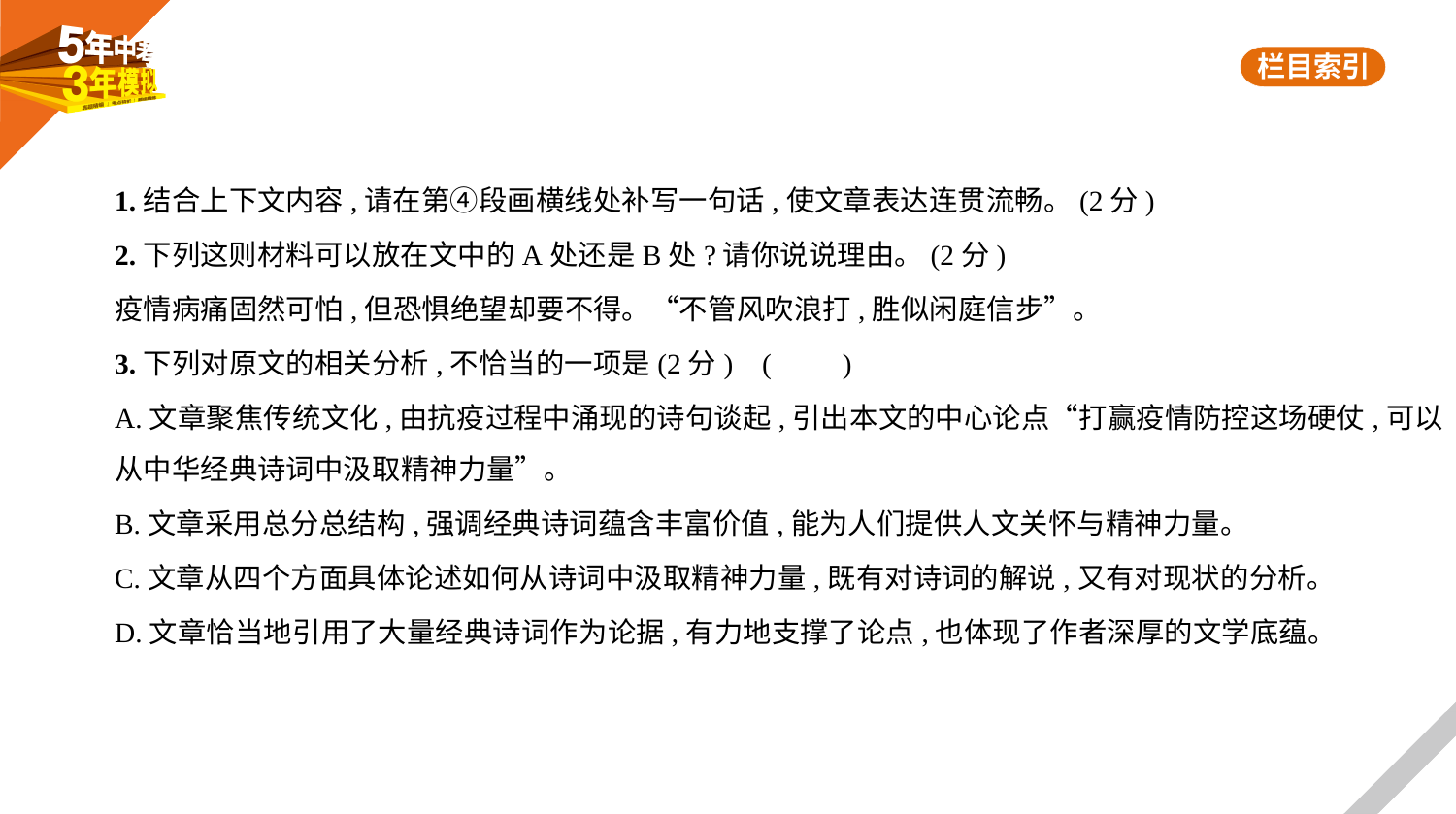

1.结合上下文内容,请在第④段画横线处补写一句话,使文章表达连贯流畅。(2分)
2.下列这则材料可以放在文中的A处还是B处?请你说说理由。(2分)
疫情病痛固然可怕,但恐惧绝望却要不得。“不管风吹浪打,胜似闲庭信步”。
3.下列对原文的相关分析,不恰当的一项是(2分) (　　)
A.文章聚焦传统文化,由抗疫过程中涌现的诗句谈起,引出本文的中心论点“打赢疫情防控这场硬仗,可以
从中华经典诗词中汲取精神力量”。
B.文章采用总分总结构,强调经典诗词蕴含丰富价值,能为人们提供人文关怀与精神力量。
C.文章从四个方面具体论述如何从诗词中汲取精神力量,既有对诗词的解说,又有对现状的分析。
D.文章恰当地引用了大量经典诗词作为论据,有力地支撑了论点,也体现了作者深厚的文学底蕴。